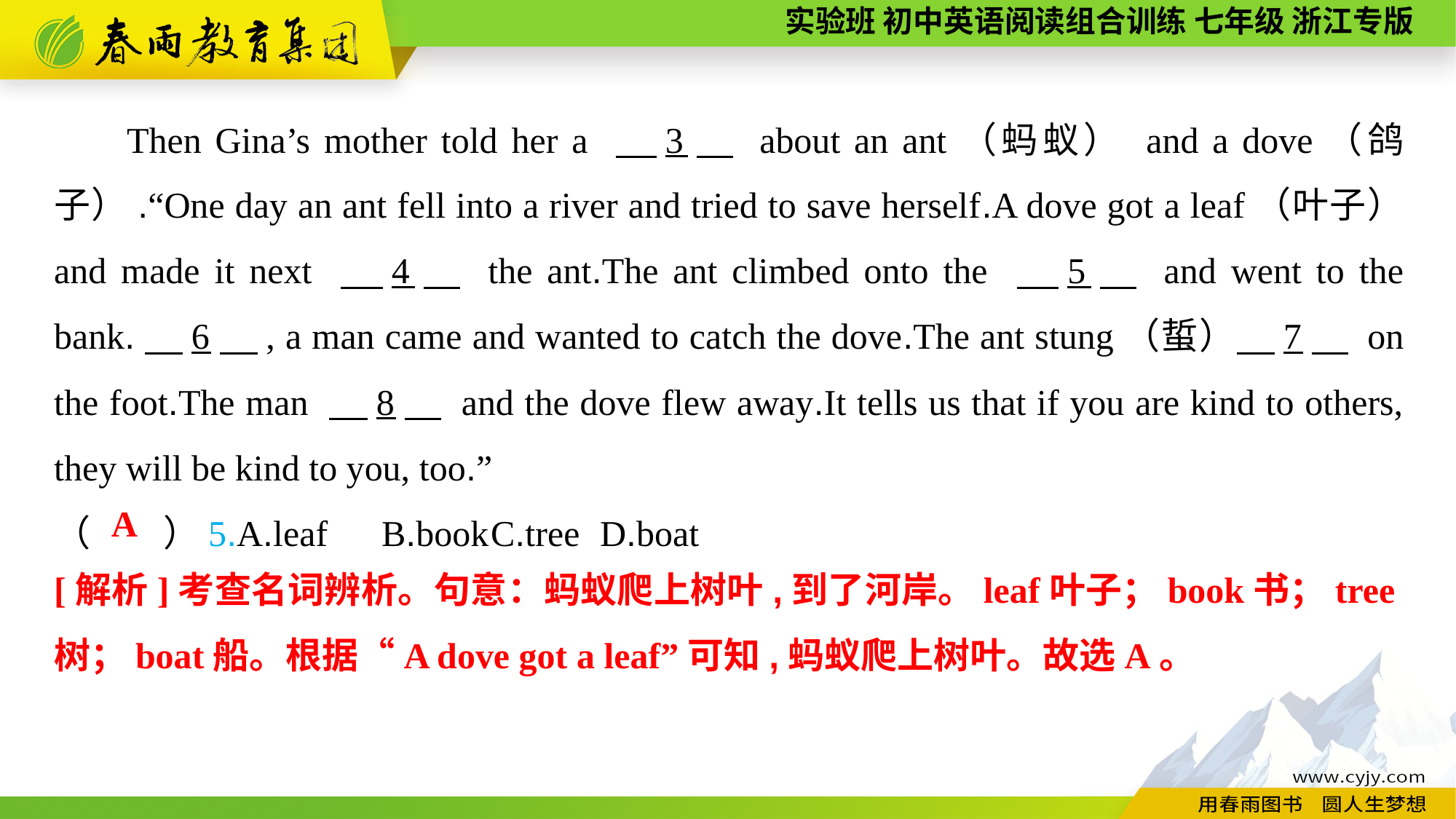

Then Gina’s mother told her a 　3　 about an ant（蚂蚁） and a dove（鸽子）.“One day an ant fell into a river and tried to save herself.A dove got a leaf（叶子） and made it next 　4　 the ant.The ant climbed onto the 　5　 and went to the bank.　6　, a man came and wanted to catch the dove.The ant stung（蜇）　7　 on the foot.The man 　8　 and the dove flew away.It tells us that if you are kind to others, they will be kind to you, too.”
（　　）5.A.leaf	B.book	C.tree	D.boat
A
[解析]考查名词辨析。句意：蚂蚁爬上树叶,到了河岸。leaf叶子；book书；tree树；boat船。根据“A dove got a leaf”可知,蚂蚁爬上树叶。故选A。